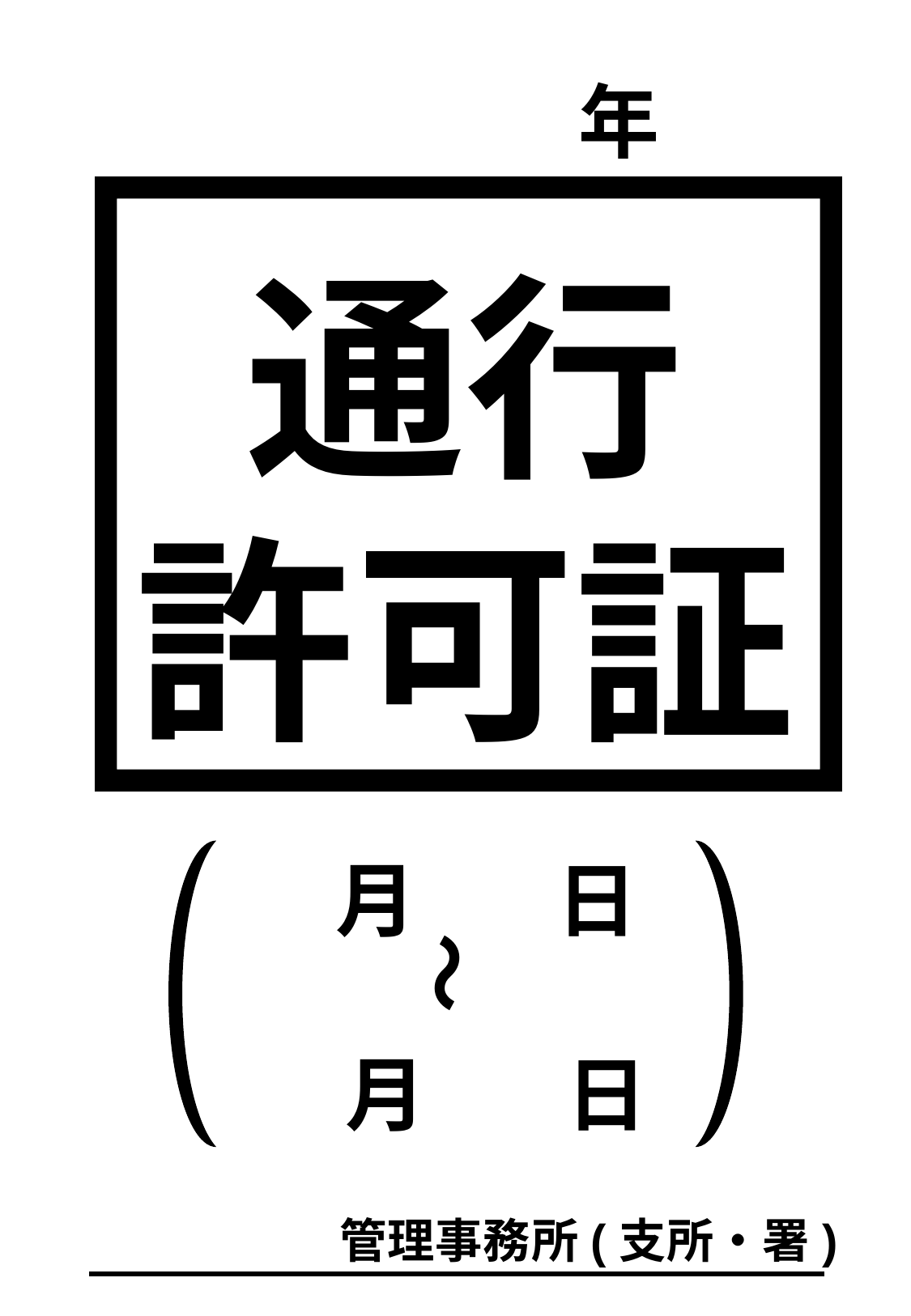

年

通行
許可証
　月　   日

　月　   日

～
管理事務所(支所・署)